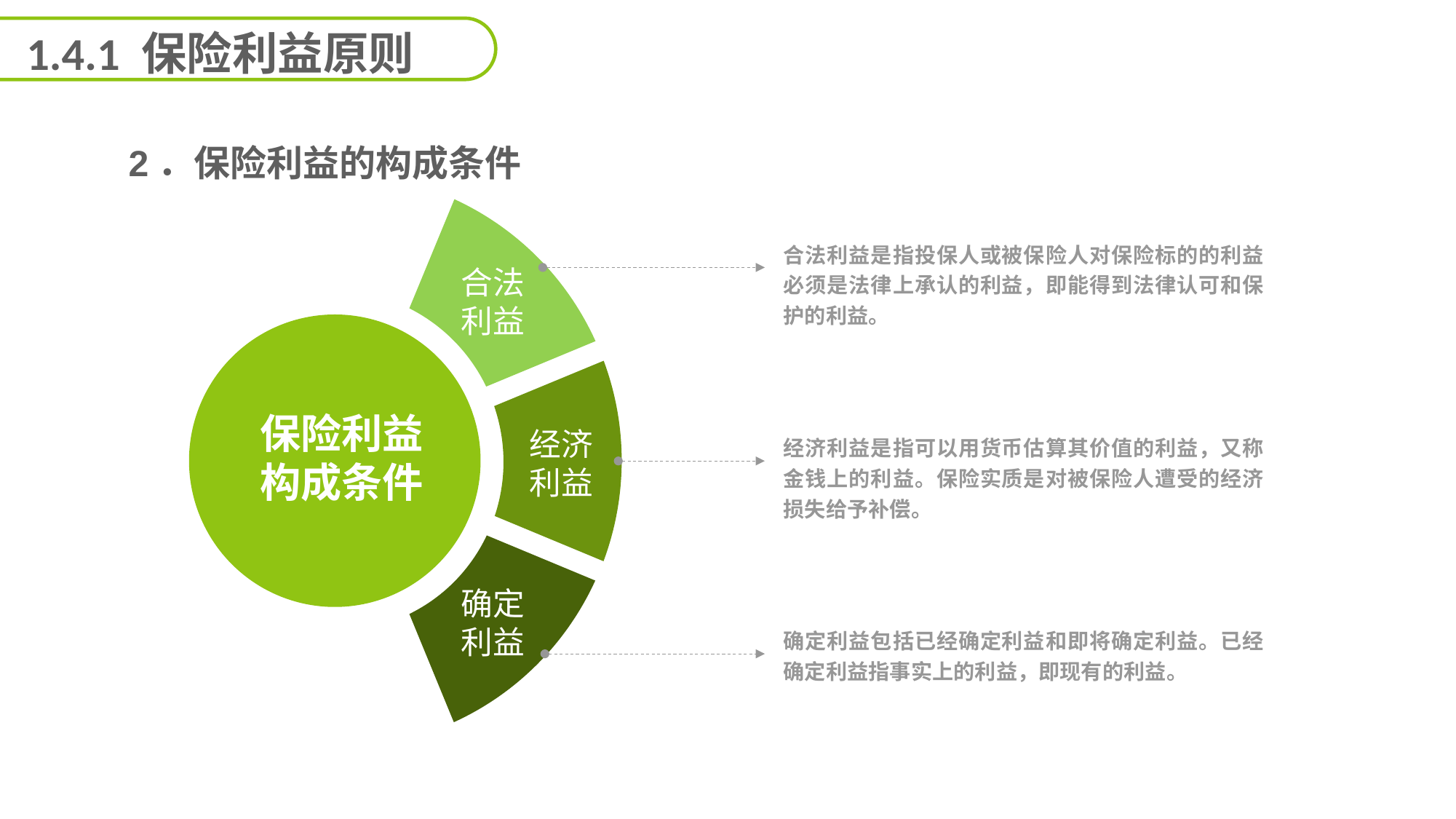

1.4.1 保险利益原则
2．保险利益的构成条件

合法利益是指投保人或被保险人对保险标的的利益必须是法律上承认的利益，即能得到法律认可和保护的利益。
合法利益

保险利益
构成条件
经济利益
经济利益是指可以用货币估算其价值的利益，又称金钱上的利益。保险实质是对被保险人遭受的经济损失给予补偿。

确定利益
确定利益包括已经确定利益和即将确定利益。已经确定利益指事实上的利益，即现有的利益。
延迟符